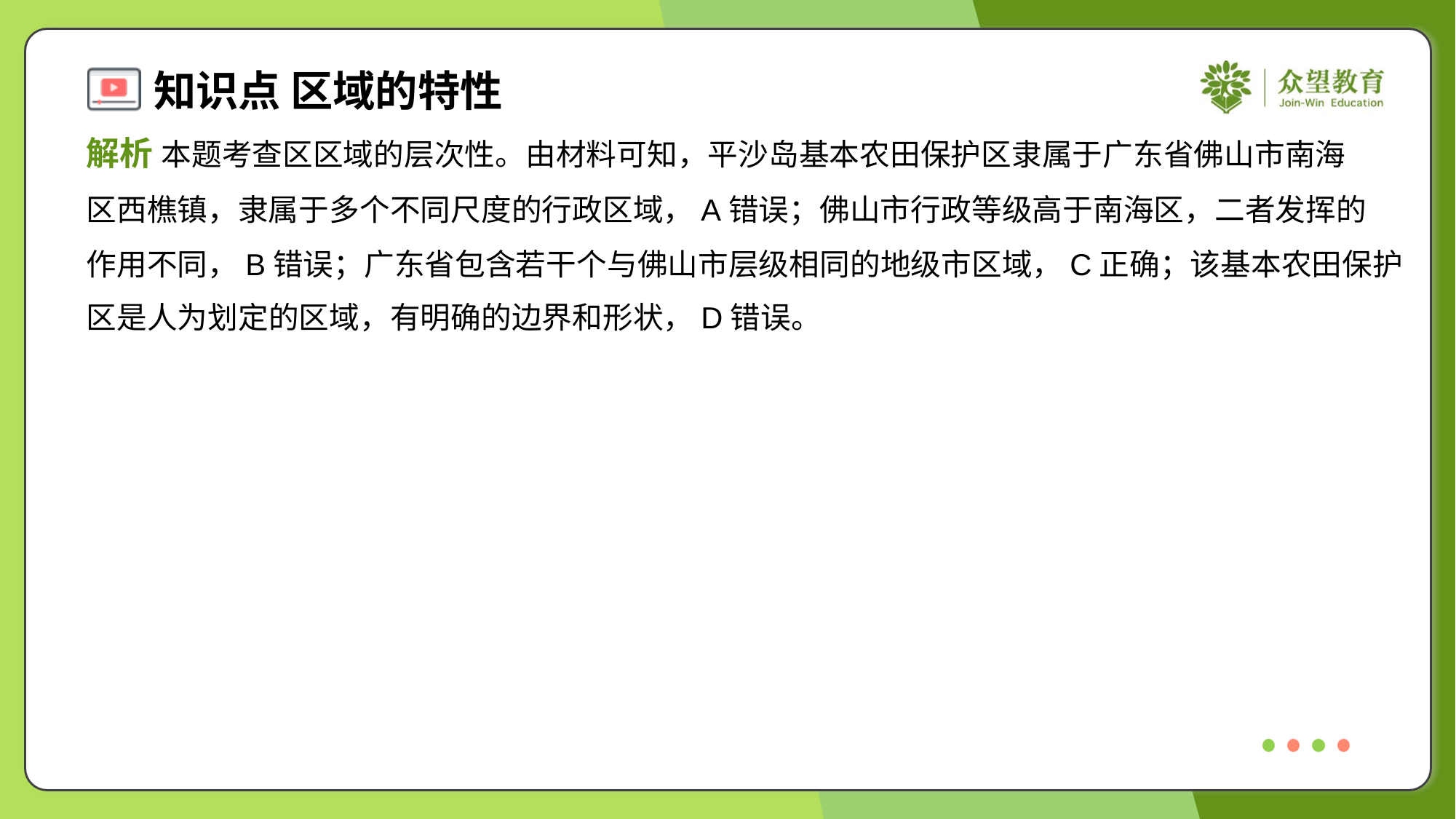

解析 本题考查区区域的层次性。由材料可知，平沙岛基本农田保护区隶属于广东省佛山市南海
区西樵镇，隶属于多个不同尺度的行政区域，A错误；佛山市行政等级高于南海区，二者发挥的
作用不同，B错误；广东省包含若干个与佛山市层级相同的地级市区域，C正确；该基本农田保护
区是人为划定的区域，有明确的边界和形状，D错误。